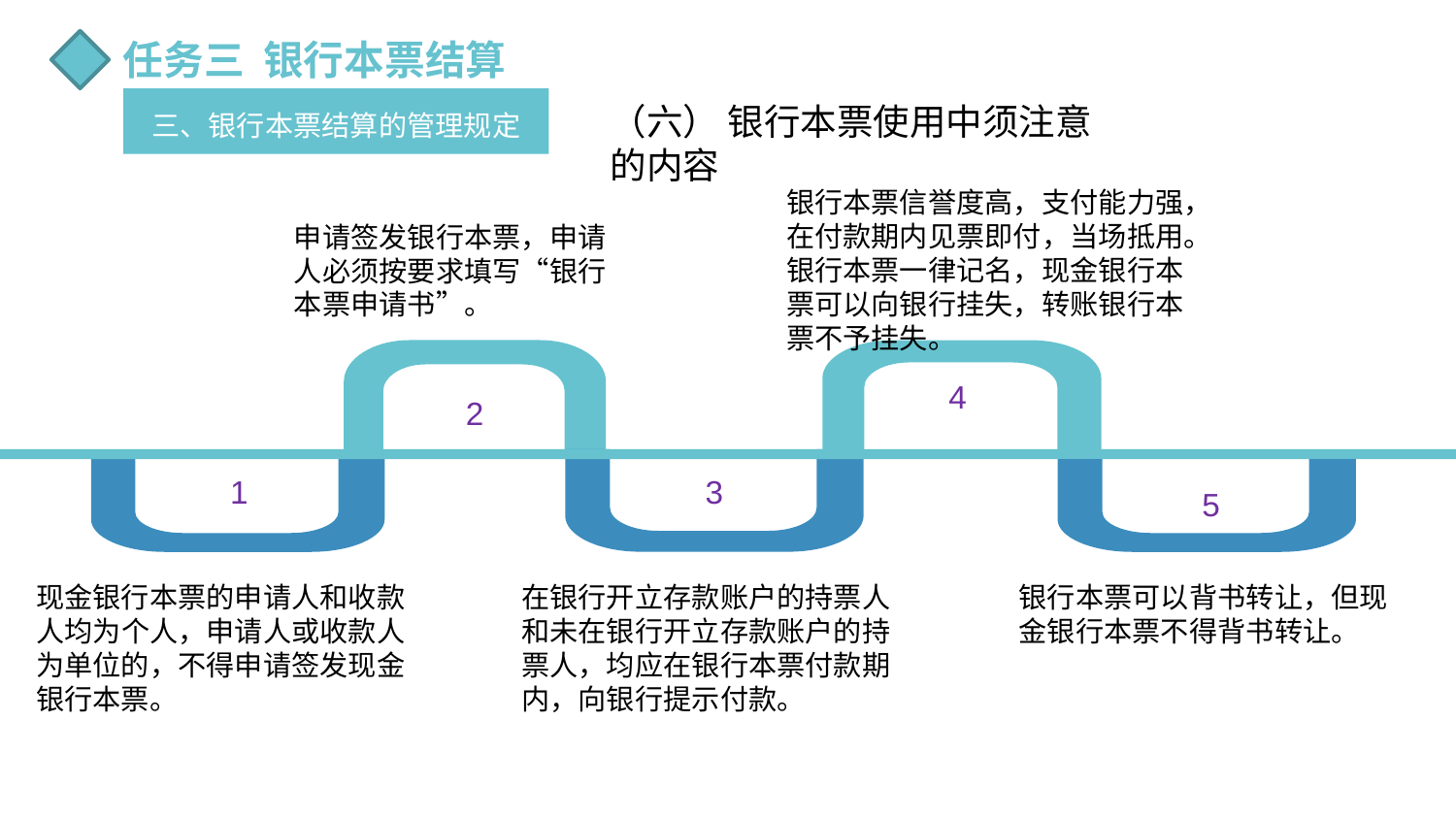

任务三  银行本票结算

三、银行本票结算的管理规定
（六） 银行本票使用中须注意的内容
银行本票信誉度高，支付能力强，在付款期内见票即付，当场抵用。银行本票一律记名，现金银行本票可以向银行挂失，转账银行本票不予挂失。
申请签发银行本票，申请人必须按要求填写“银行本票申请书”。

4
2

1
3

5
现金银行本票的申请人和收款人均为个人，申请人或收款人为单位的，不得申请签发现金银行本票。
在银行开立存款账户的持票人和未在银行开立存款账户的持票人，均应在银行本票付款期内，向银行提示付款。
银行本票可以背书转让，但现金银行本票不得背书转让。